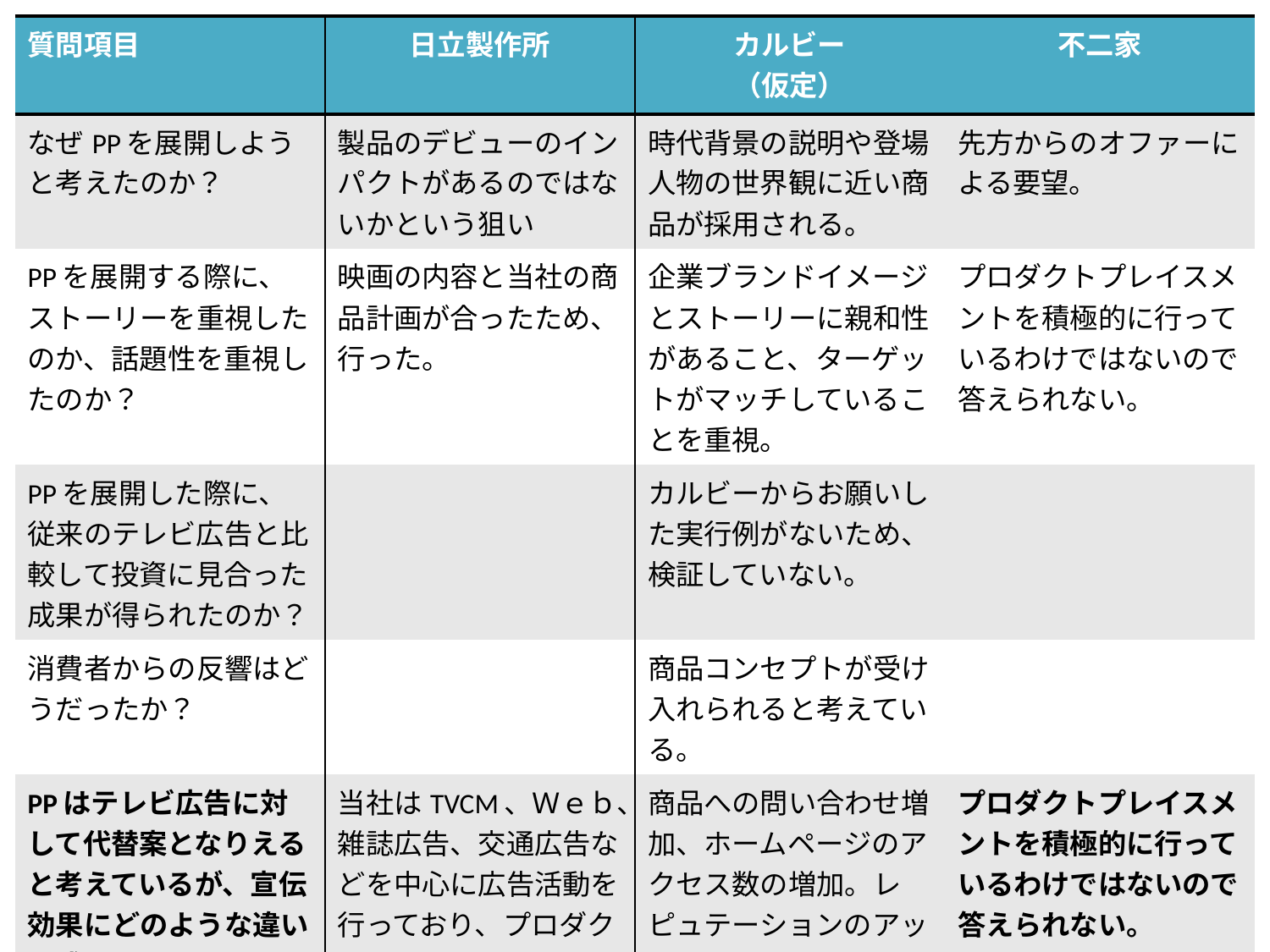

| 質問項目 | 日立製作所 | カルビー （仮定） | 不二家 |
| --- | --- | --- | --- |
| なぜPPを展開しようと考えたのか？ | 製品のデビューのインパクトがあるのではないかという狙い | 時代背景の説明や登場人物の世界観に近い商品が採用される。 | 先方からのオファーによる要望。 |
| PPを展開する際に、ストーリーを重視したのか、話題性を重視したのか？ | 映画の内容と当社の商品計画が合ったため、行った。 | 企業ブランドイメージとストーリーに親和性があること、ターゲットがマッチしていることを重視。 | プロダクトプレイスメントを積極的に行っているわけではないので答えられない。 |
| PPを展開した際に、従来のテレビ広告と比較して投資に見合った成果が得られたのか？ |  | カルビーからお願いした実行例がないため、検証していない。 |  |
| 消費者からの反響はどうだったか？ |  | 商品コンセプトが受け入れられると考えている。 |  |
| PPはテレビ広告に対して代替案となりえると考えているが、宣伝効果にどのような違いを感じたか？ | 当社はTVCM、Ｗｅｂ、雑誌広告、交通広告などを中心に広告活動を行っており、プロダクトプレイスメントを積極的には行っていない。 | 商品への問い合わせ増加、ホームページのアクセス数の増加。レピュテーションのアップ ＣＭに対して、ターゲットを絞り込みやすい。 | プロダクトプレイスメントを積極的に行っているわけではないので答えられない。 |
#
2011/12/18
21